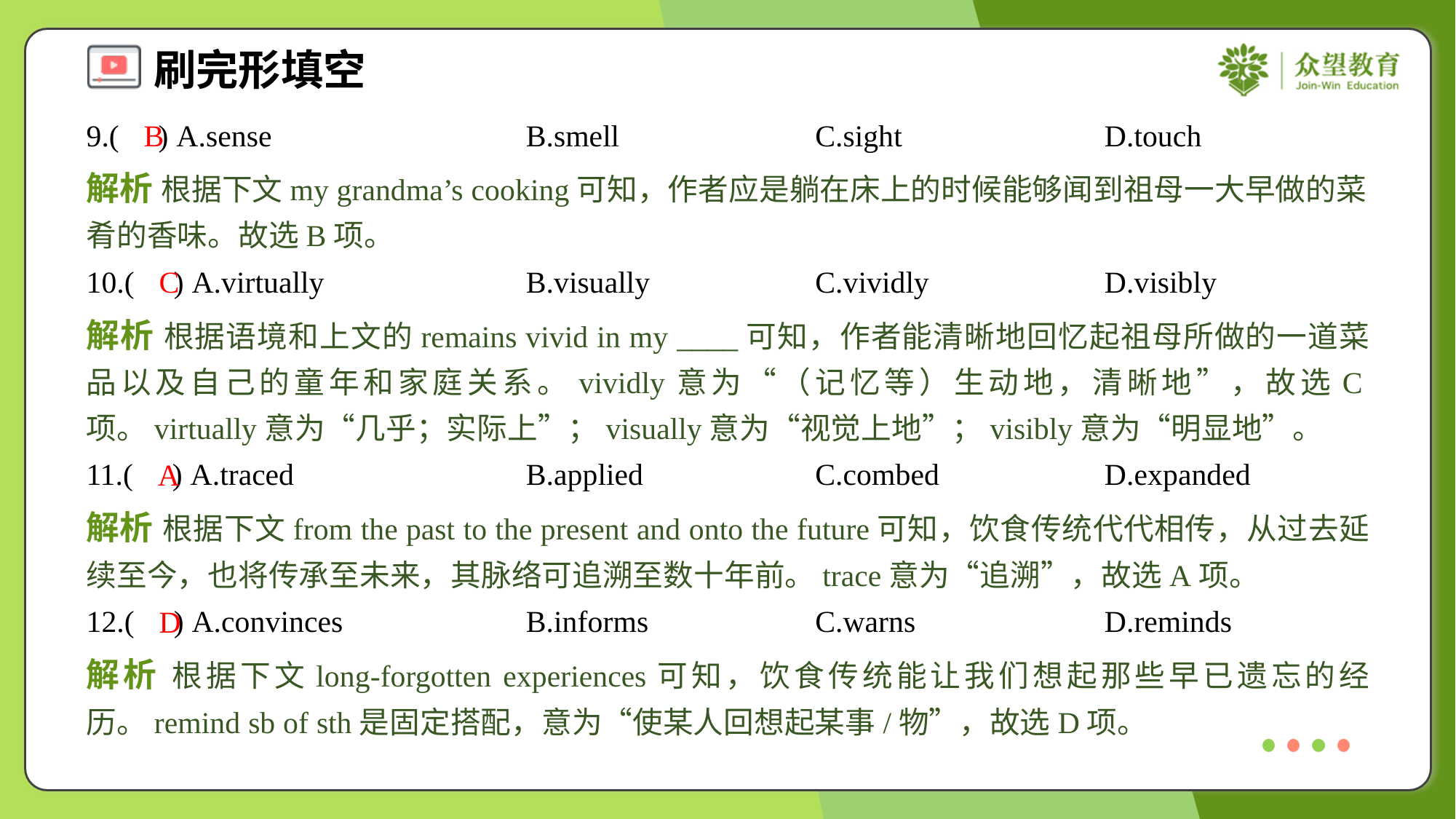

9.(     ) A.sense	B.smell	C.sight	D.touch
B
解析 根据下文my grandma’s cooking可知，作者应是躺在床上的时候能够闻到祖母一大早做的菜肴的香味。故选B项。
10.(     ) A.virtually	B.visually	C.vividly	D.visibly
C
解析 根据语境和上文的remains vivid in my ____可知，作者能清晰地回忆起祖母所做的一道菜品以及自己的童年和家庭关系。vividly意为“（记忆等）生动地，清晰地”，故选C项。virtually意为“几乎；实际上”；visually意为“视觉上地”；visibly意为“明显地”。
11.(     ) A.traced	B.applied	C.combed	D.expanded
A
解析 根据下文from the past to the present and onto the future可知，饮食传统代代相传，从过去延续至今，也将传承至未来，其脉络可追溯至数十年前。trace意为“追溯”，故选A项。
12.(     ) A.convinces	B.informs	C.warns	D.reminds
D
解析 根据下文long-forgotten experiences可知，饮食传统能让我们想起那些早已遗忘的经历。remind sb of sth是固定搭配，意为“使某人回想起某事/物”，故选D项。